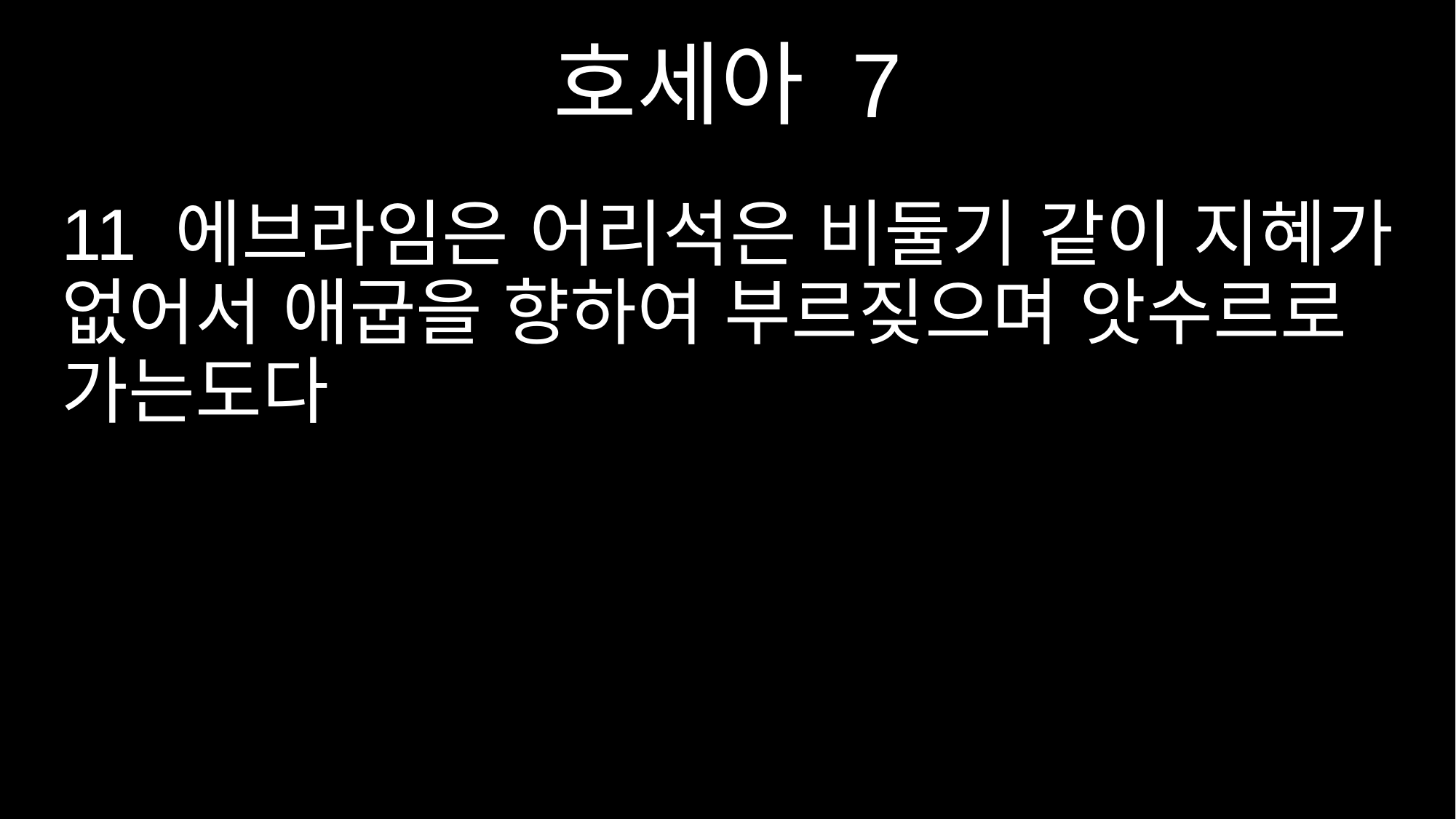

호세아 7
11 에브라임은 어리석은 비둘기 같이 지혜가 없어서 애굽을 향하여 부르짖으며 앗수르로 가는도다